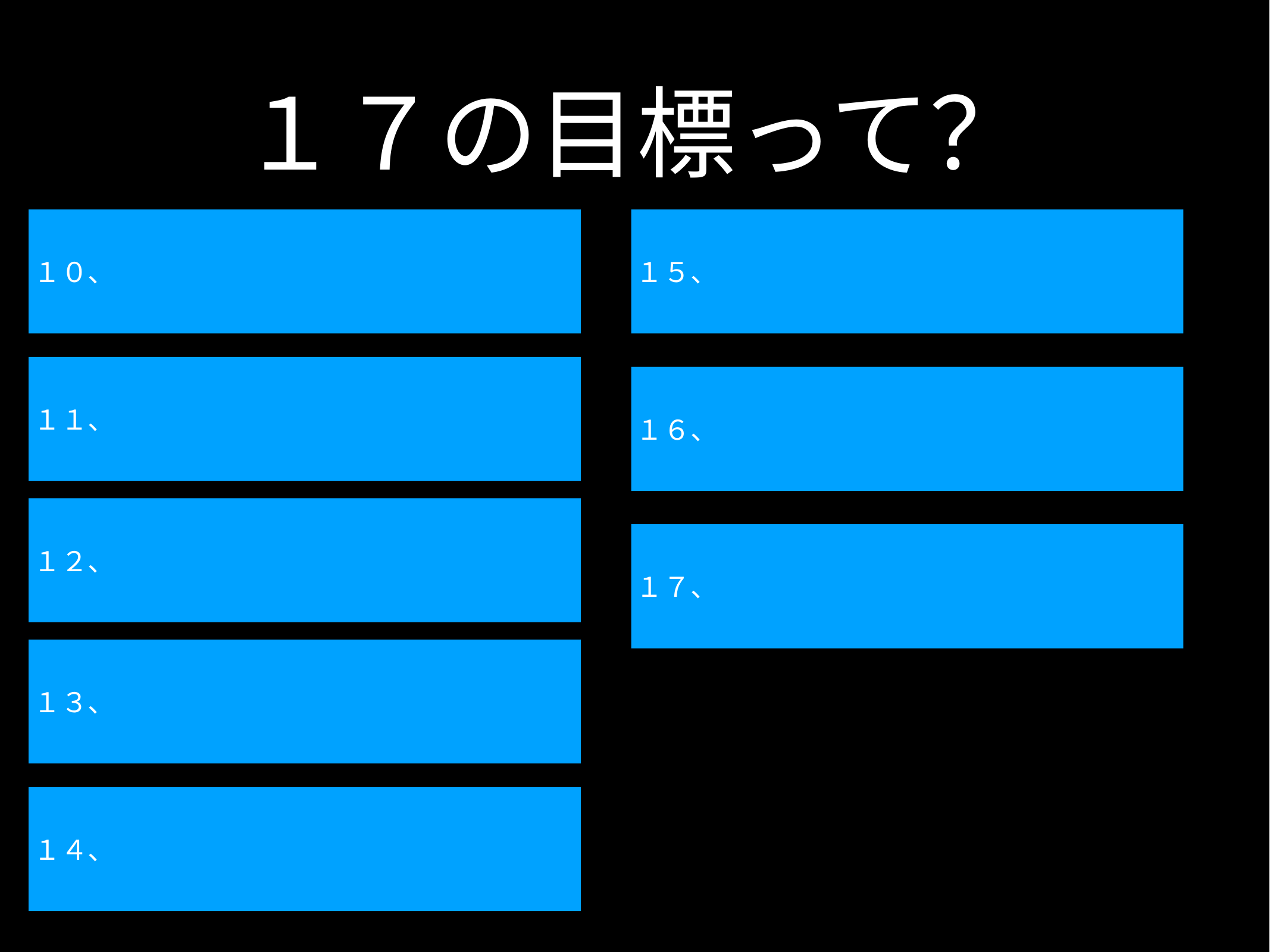

# １７の目標って？
１０、
１５、
１１、
１６、
１２、
１７、
１３、
１４、